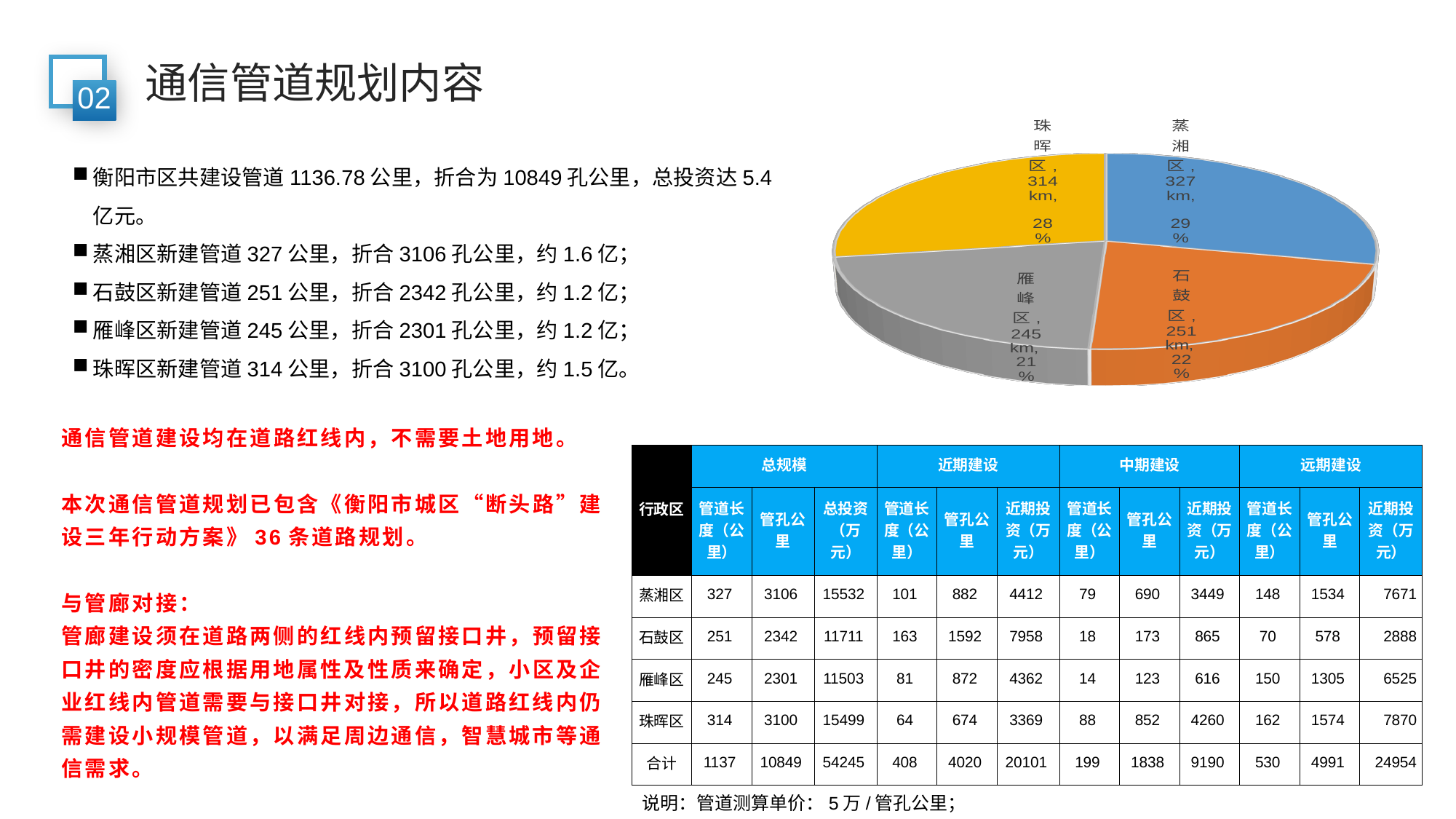

通信管道规划内容

02

[unsupported chart]

衡阳市区共建设管道1136.78公里，折合为10849孔公里，总投资达5.4亿元。
蒸湘区新建管道327公里，折合3106孔公里，约1.6亿；
石鼓区新建管道251公里，折合2342孔公里，约1.2亿；
雁峰区新建管道245公里，折合2301孔公里，约1.2亿；
珠晖区新建管道314公里，折合3100孔公里，约1.5亿。

通信管道建设均在道路红线内，不需要土地用地。

本次通信管道规划已包含《衡阳市城区“断头路”建设三年行动方案》36条道路规划。

与管廊对接：
管廊建设须在道路两侧的红线内预留接口井，预留接口井的密度应根据用地属性及性质来确定，小区及企业红线内管道需要与接口井对接，所以道路红线内仍需建设小规模管道，以满足周边通信，智慧城市等通信需求。
| 行政区 | 总规模 |  |  | 近期建设 |  |  | 中期建设 |  |  | 远期建设 |  |  |
| --- | --- | --- | --- | --- | --- | --- | --- | --- | --- | --- | --- | --- |
|  | 管道长度（公里） | 管孔公里 | 总投资 （万元） | 管道长度（公里） | 管孔公里 | 近期投资（万元） | 管道长度（公里） | 管孔公里 | 近期投资（万元） | 管道长度（公里） | 管孔公里 | 近期投资（万元） |
| 蒸湘区 | 327 | 3106 | 15532 | 101 | 882 | 4412 | 79 | 690 | 3449 | 148 | 1534 | 7671 |
| 石鼓区 | 251 | 2342 | 11711 | 163 | 1592 | 7958 | 18 | 173 | 865 | 70 | 578 | 2888 |
| 雁峰区 | 245 | 2301 | 11503 | 81 | 872 | 4362 | 14 | 123 | 616 | 150 | 1305 | 6525 |
| 珠晖区 | 314 | 3100 | 15499 | 64 | 674 | 3369 | 88 | 852 | 4260 | 162 | 1574 | 7870 |
| 合计 | 1137 | 10849 | 54245 | 408 | 4020 | 20101 | 199 | 1838 | 9190 | 530 | 4991 | 24954 |
说明：管道测算单价：5万/管孔公里；